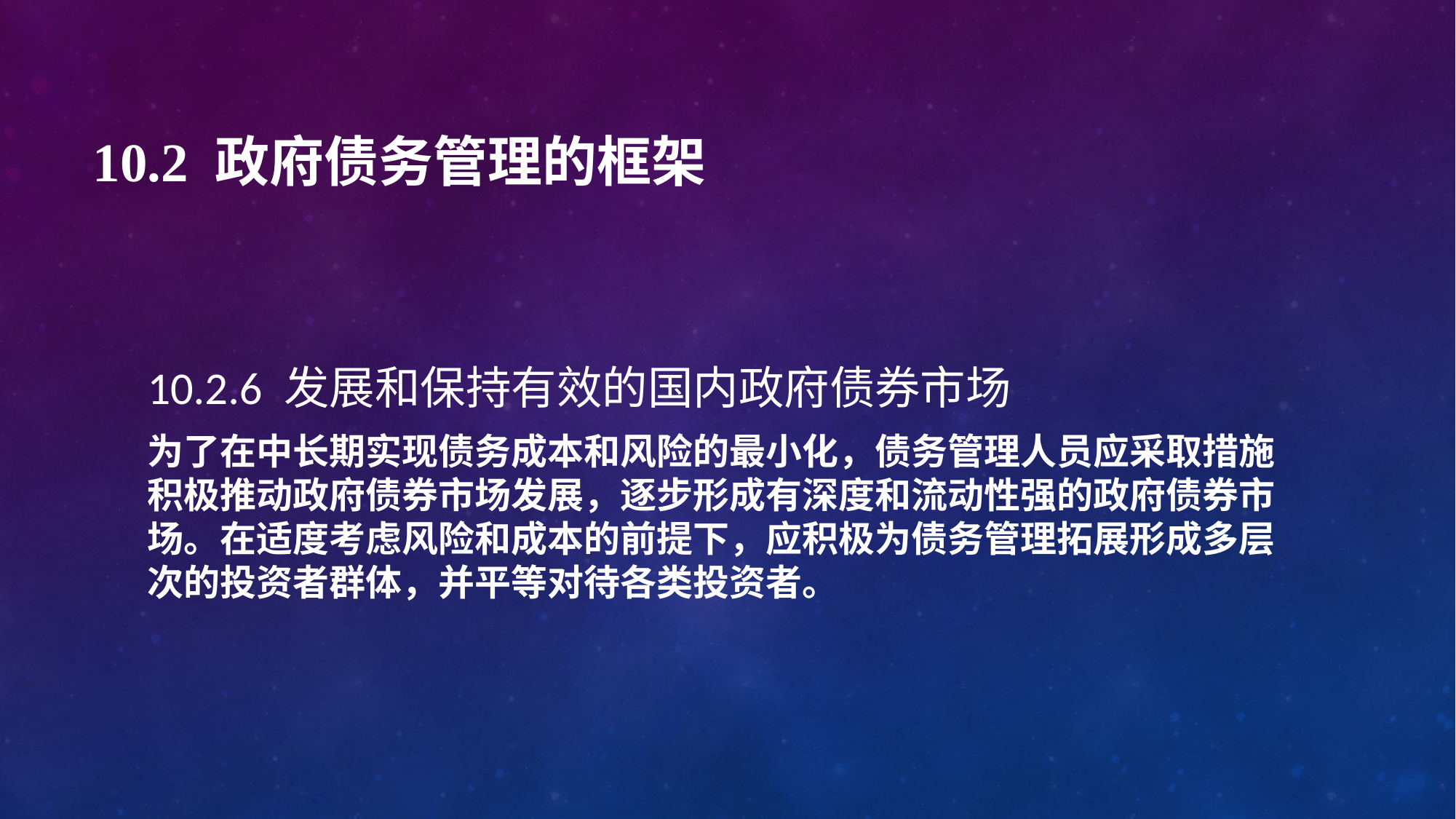

# 10.2 政府债务管理的框架
10.2.6 发展和保持有效的国内政府债券市场
为了在中长期实现债务成本和风险的最小化，债务管理人员应采取措施积极推动政府债券市场发展，逐步形成有深度和流动性强的政府债券市场。在适度考虑风险和成本的前提下，应积极为债务管理拓展形成多层次的投资者群体，并平等对待各类投资者。